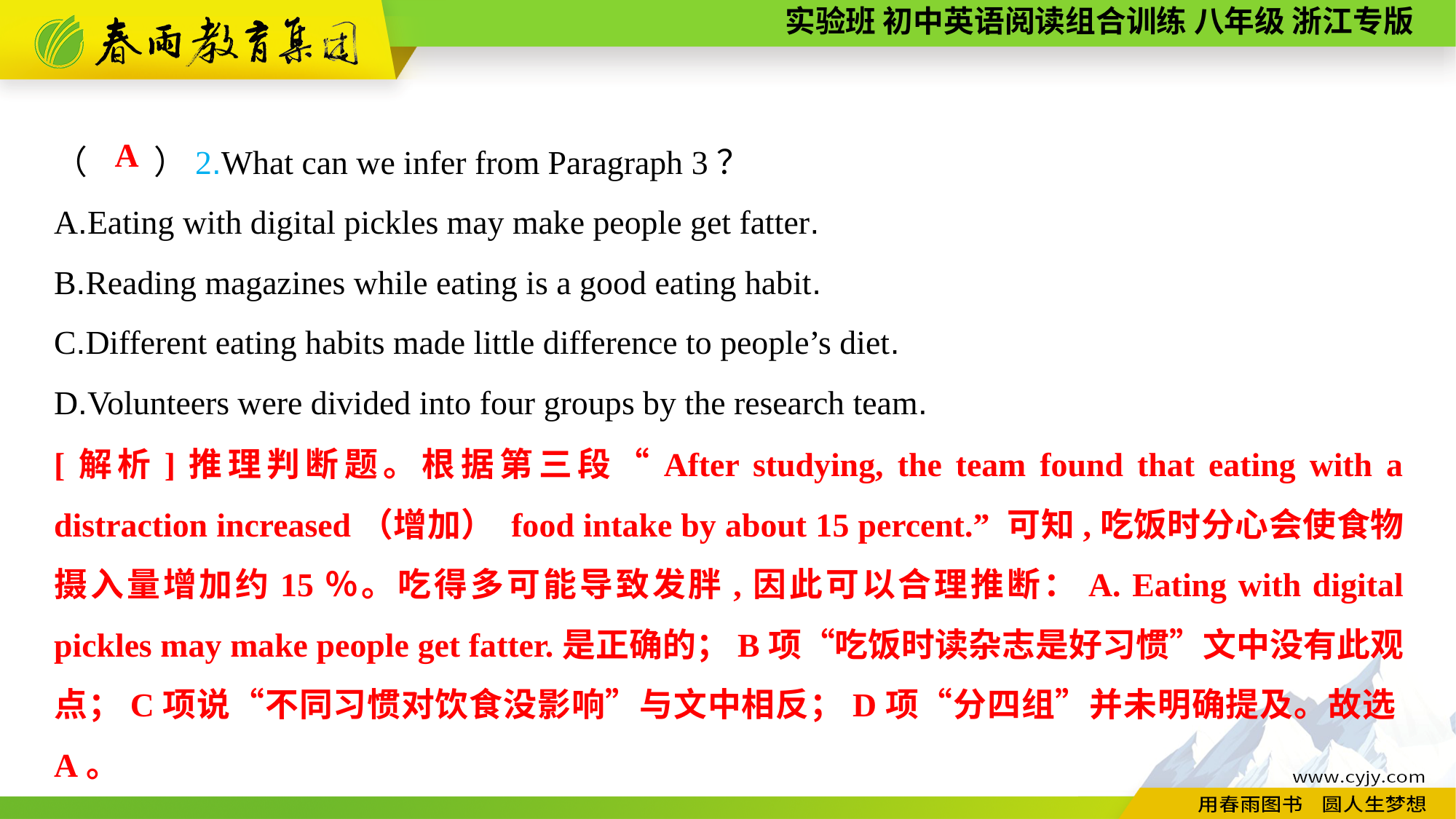

（　　）2.What can we infer from Paragraph 3？
A.Eating with digital pickles may make people get fatter.
B.Reading magazines while eating is a good eating habit.
C.Different eating habits made little difference to people’s diet.
D.Volunteers were divided into four groups by the research team.
A
[解析]推理判断题。根据第三段“After studying, the team found that eating with a distraction increased（增加） food intake by about 15 percent.” 可知,吃饭时分心会使食物摄入量增加约15％。吃得多可能导致发胖,因此可以合理推断：A. Eating with digital pickles may make people get fatter.是正确的；B项“吃饭时读杂志是好习惯”文中没有此观点；C项说“不同习惯对饮食没影响”与文中相反；D项“分四组”并未明确提及。故选A。